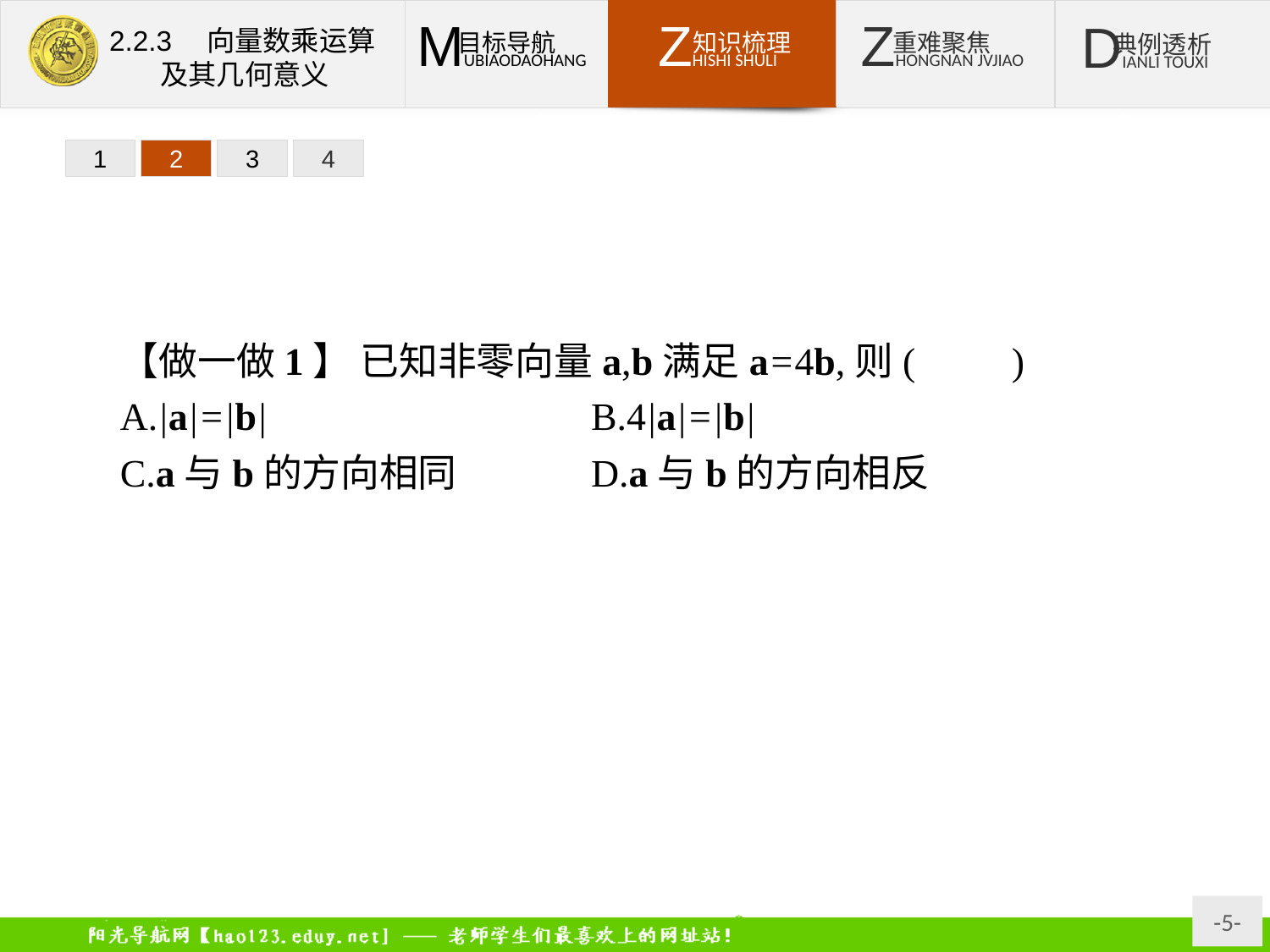

1
2
3
4
【做一做1】 已知非零向量a,b满足a=4b,则(　　)
A.|a|=|b|			B.4|a|=|b|
C.a与b的方向相同		D.a与b的方向相反
解析:∵a=4b,4>0,∴|a|=4|b|.
∵4b与b的方向相同,∴a与b的方向相同.
答案:C